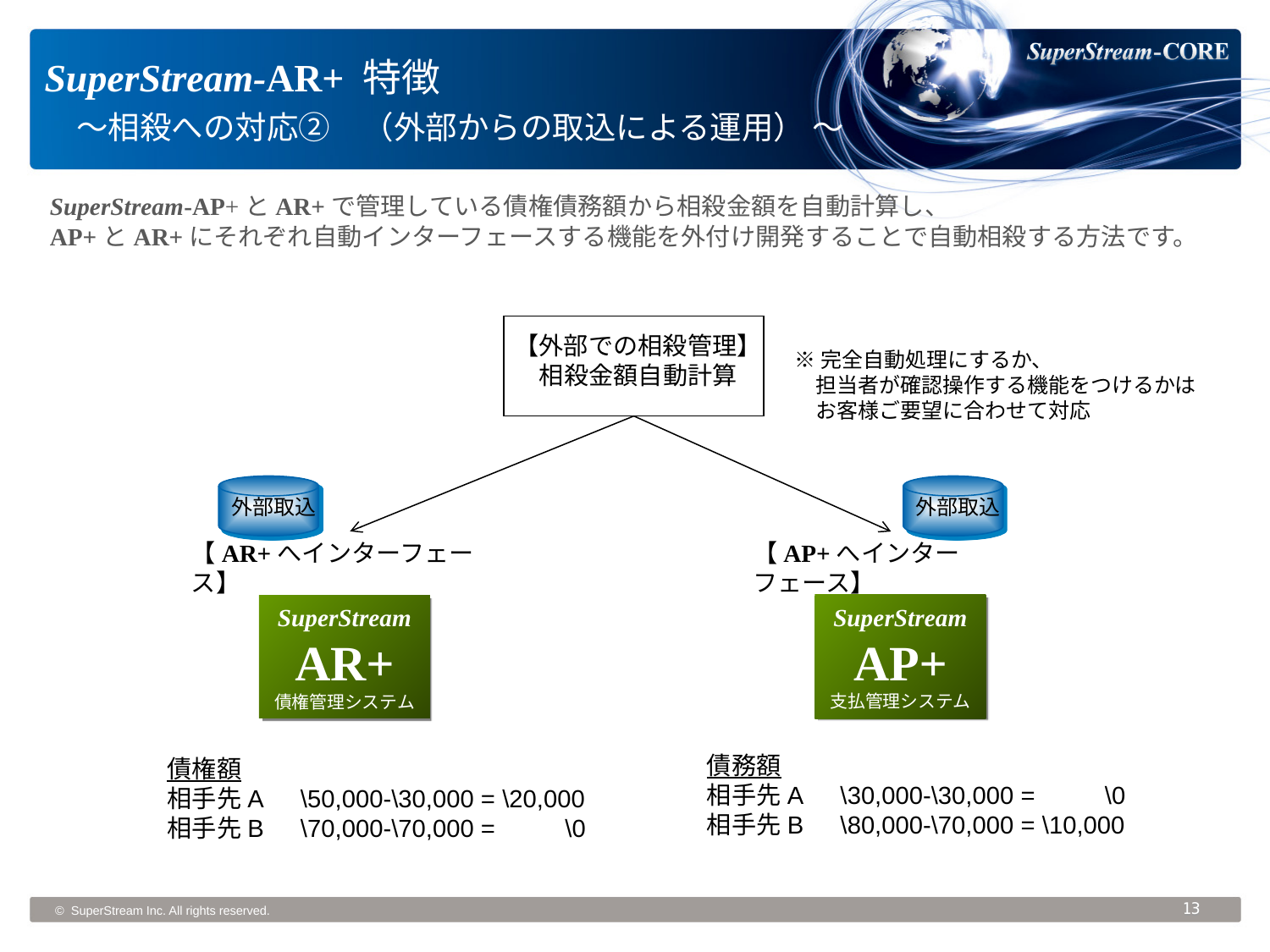

SuperStream-AR+ 特徴
　～相殺への対応②　（外部からの取込による運用） ～
SuperStream-AP+とAR+で管理している債権債務額から相殺金額を自動計算し、
AP+とAR+にそれぞれ自動インターフェースする機能を外付け開発することで自動相殺する方法です。

【外部での相殺管理】
相殺金額自動計算

※完全自動処理にするか、
　担当者が確認操作する機能をつけるかは
　お客様ご要望に合わせて対応

外部取込

外部取込
【AR+へインターフェース】
【AP+へインターフェース】
SuperStream
AP+
支払管理システム
SuperStream
AR+
債権管理システム
債務額
相手先A　\30,000-\30,000 =          \0
相手先B　\80,000-\70,000 = \10,000
債権額
相手先A　\50,000-\30,000 = \20,000
相手先B　\70,000-\70,000 =          \0
13
©  SuperStream Inc. All rights reserved.
13